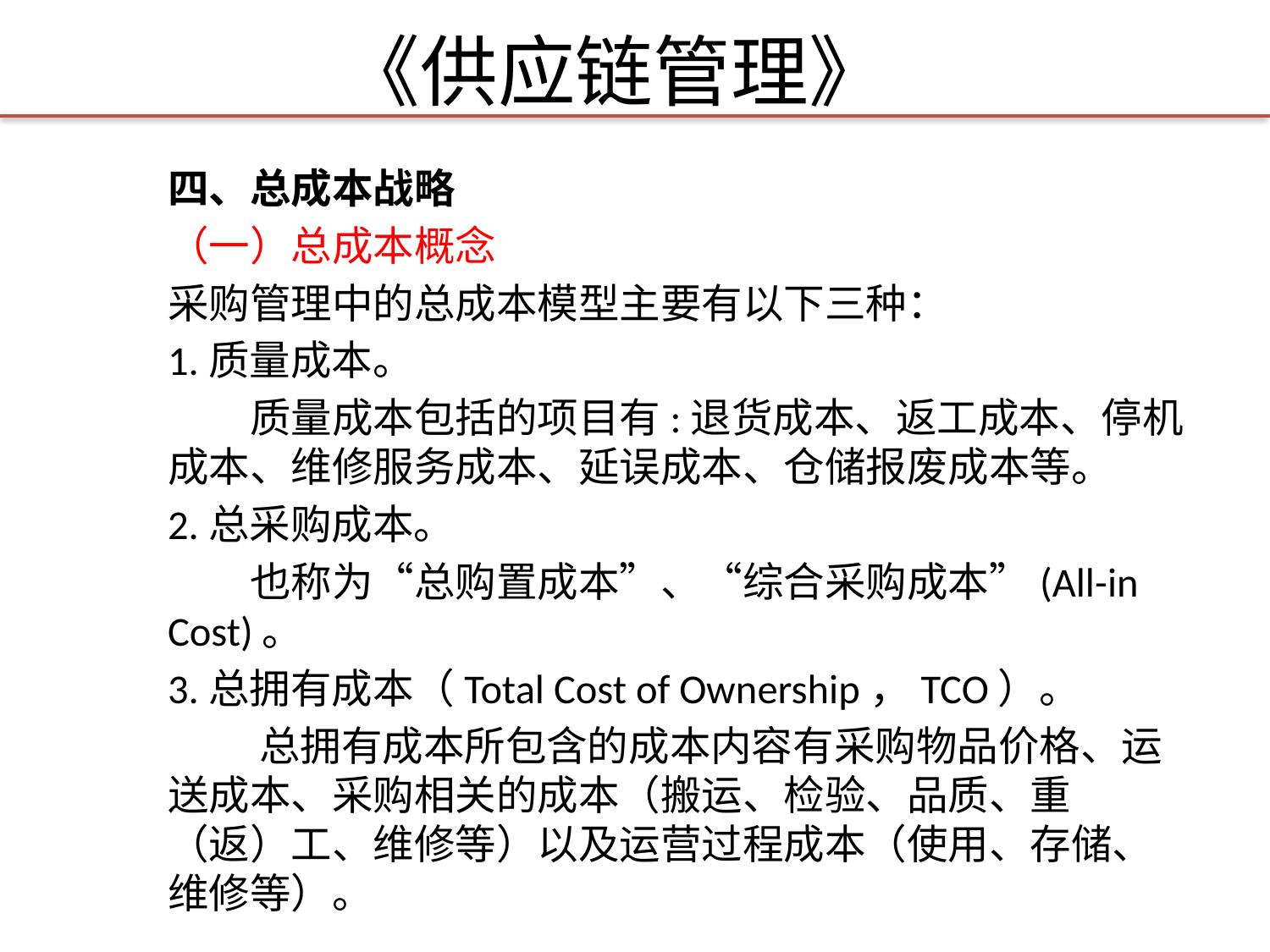

# 《供应链管理》
四、总成本战略
（一）总成本概念
采购管理中的总成本模型主要有以下三种：
1.质量成本。
        质量成本包括的项目有:退货成本、返工成本、停机成本、维修服务成本、延误成本、仓储报废成本等。
2.总采购成本。
        也称为“总购置成本”、“综合采购成本”(All-in Cost)。
3.总拥有成本（Total Cost of Ownership，TCO）。
         总拥有成本所包含的成本内容有采购物品价格、运送成本、采购相关的成本（搬运、检验、品质、重（返）工、维修等）以及运营过程成本（使用、存储、维修等）。